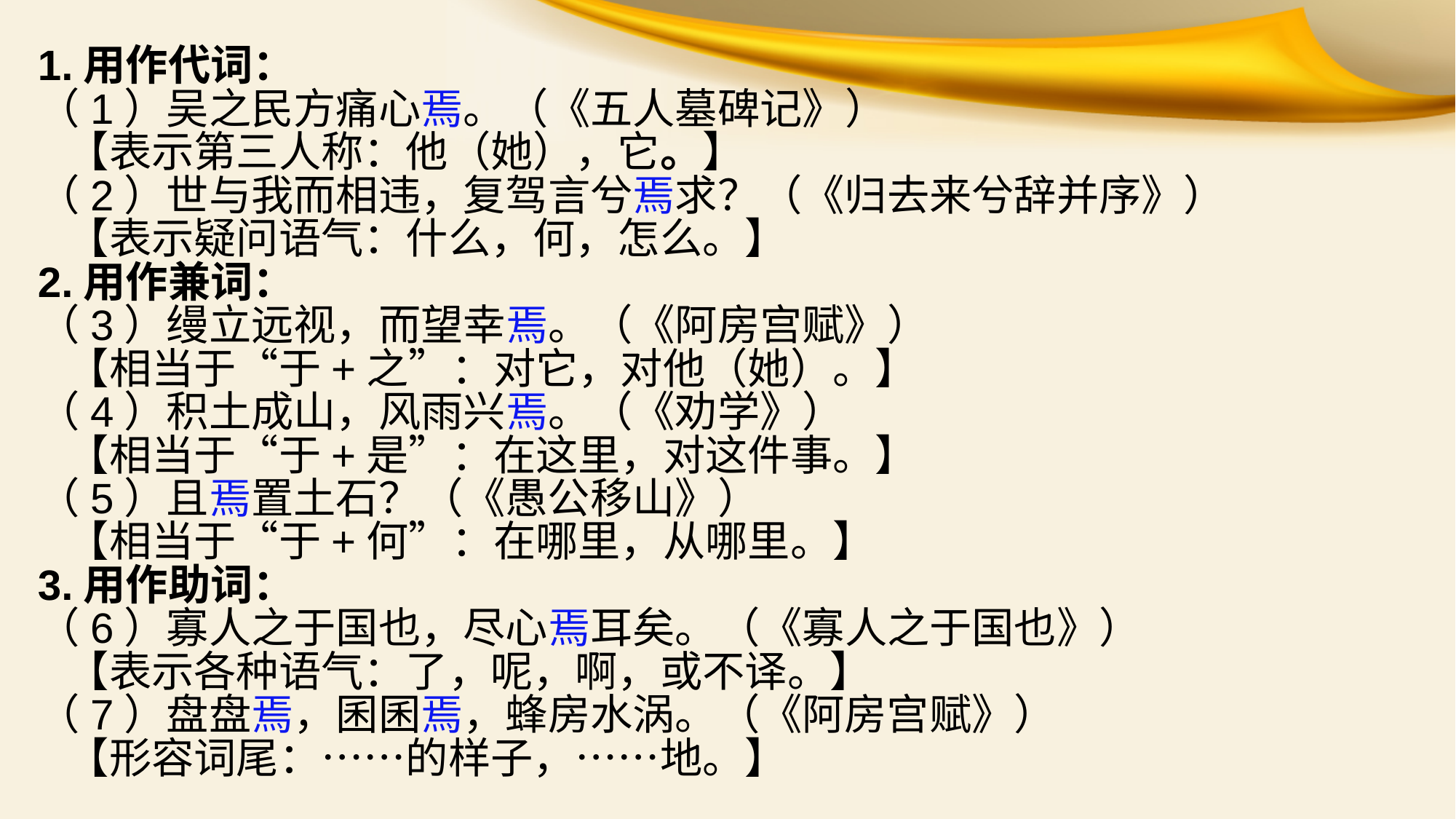

1.用作代词：
（1）吴之民方痛心焉。（《五人墓碑记》）
  【表示第三人称：他（她），它。】
（2）世与我而相违，复驾言兮焉求？（《归去来兮辞并序》）
  【表示疑问语气：什么，何，怎么。】
2.用作兼词：
（3）缦立远视，而望幸焉。（《阿房宫赋》）
  【相当于“于+之”：对它，对他（她）。】
（4）积土成山，风雨兴焉。（《劝学》）
  【相当于“于+是”：在这里，对这件事。】
（5）且焉置土石？（《愚公移山》）
  【相当于“于+何”：在哪里，从哪里。】
3.用作助词：
（6）寡人之于国也，尽心焉耳矣。（《寡人之于国也》）
  【表示各种语气：了，呢，啊，或不译。】
（7）盘盘焉，囷囷焉，蜂房水涡。（《阿房宫赋》）
  【形容词尾：……的样子，……地。】